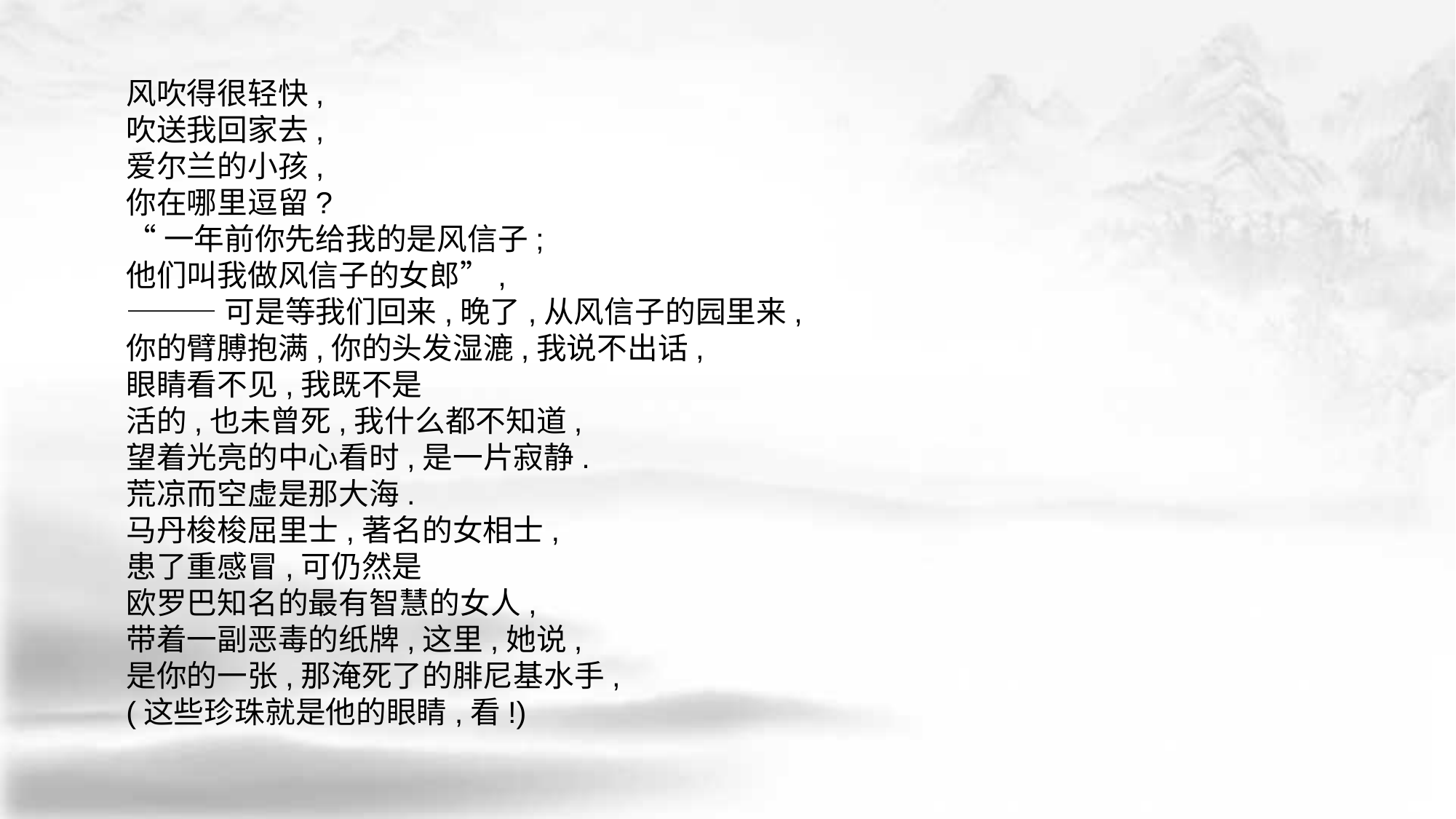

风吹得很轻快,
吹送我回家去,
爱尔兰的小孩,
你在哪里逗留?
“一年前你先给我的是风信子;
他们叫我做风信子的女郎”,
———可是等我们回来,晚了,从风信子的园里来,
你的臂膊抱满,你的头发湿漉,我说不出话,
眼睛看不见,我既不是
活的,也未曾死,我什么都不知道,
望着光亮的中心看时,是一片寂静.
荒凉而空虚是那大海.
马丹梭梭屈里士,著名的女相士,
患了重感冒,可仍然是
欧罗巴知名的最有智慧的女人,
带着一副恶毒的纸牌,这里,她说,
是你的一张,那淹死了的腓尼基水手,
(这些珍珠就是他的眼睛,看!)